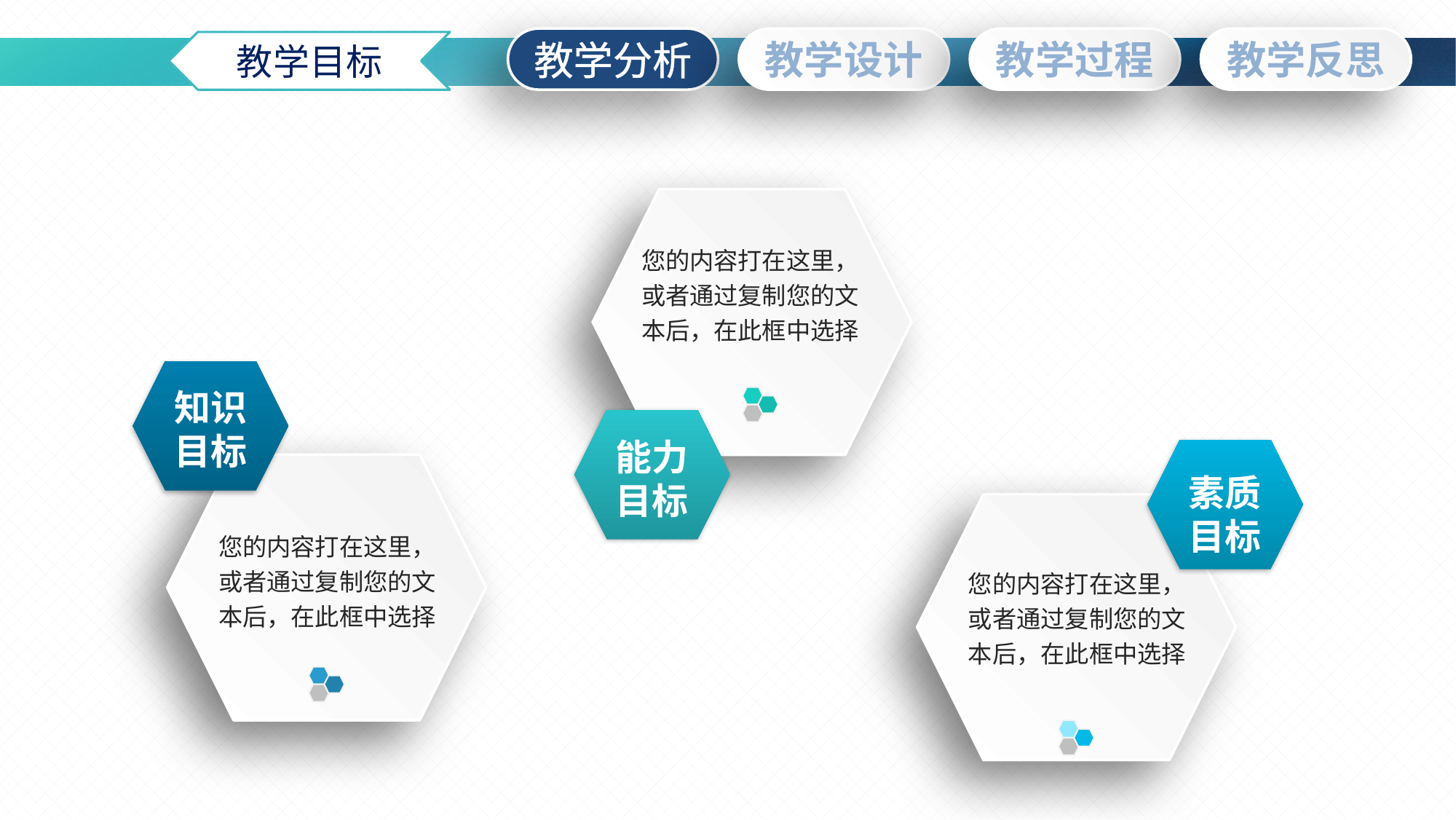

教学目标

您的内容打在这里，或者通过复制您的文本后，在此框中选择

知识
目标

能力
目标

素质
目标

您的内容打在这里，或者通过复制您的文本后，在此框中选择
您的内容打在这里，或者通过复制您的文本后，在此框中选择